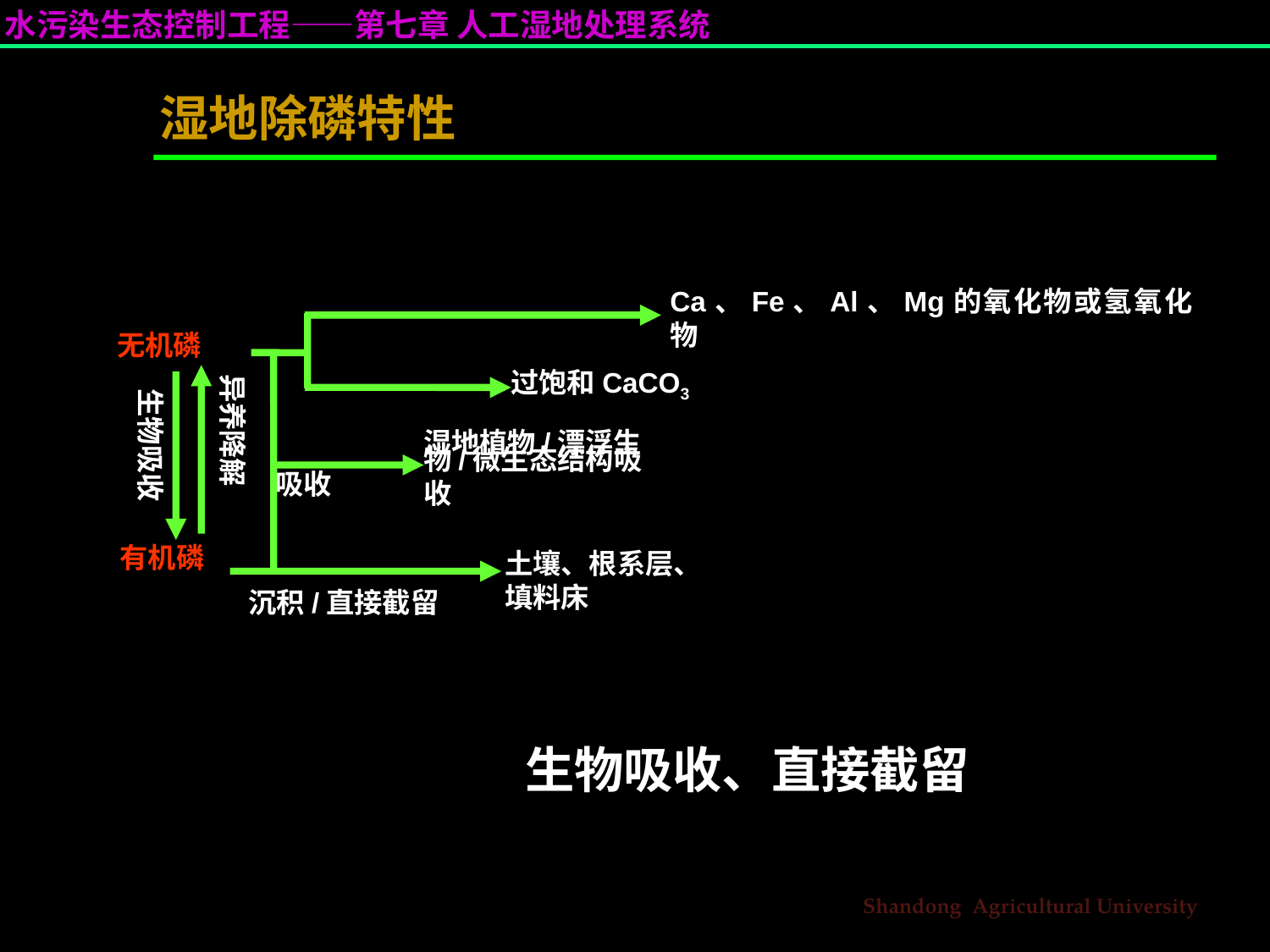

湿地除磷特性

         物化吸附
Ca、Fe、Al、Mg的氧化物或氢氧化物

无机磷
共沉淀

过饱和CaCO3

异养降解

生物吸收
湿地植物/漂浮生物/微生态结构吸收

吸收
有机磷
土壤、根系层、填料床

沉积/直接截留
物化吸附、共沉淀
生物吸收、直接截留